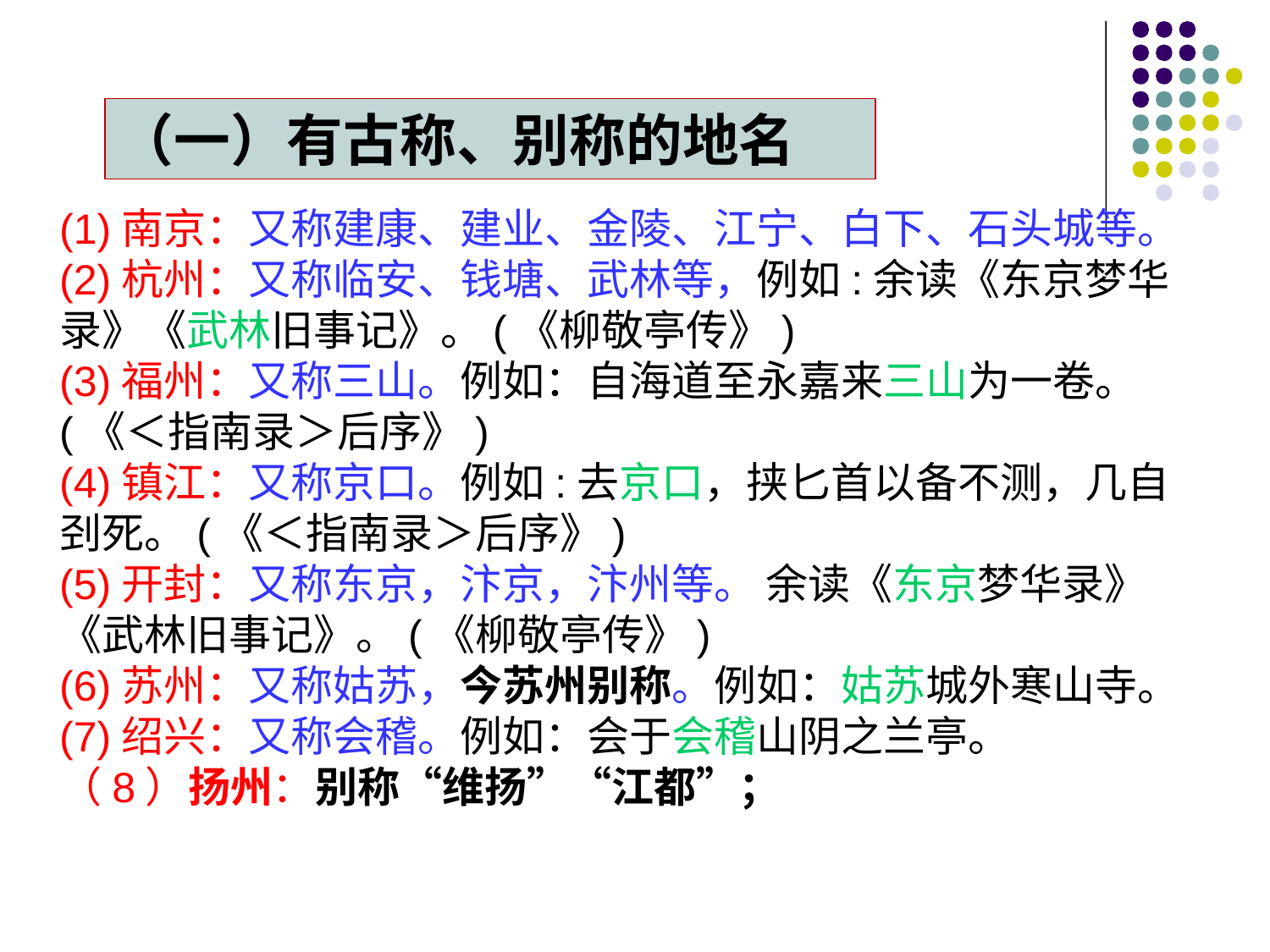

（一）有古称、别称的地名
(1)南京：又称建康、建业、金陵、江宁、白下、石头城等。
(2)杭州：又称临安、钱塘、武林等，例如:余读《东京梦华录》《武林旧事记》。(《柳敬亭传》)
(3)福州：又称三山。例如：自海道至永嘉来三山为一卷。(《＜指南录＞后序》)
(4)镇江：又称京口。例如:去京口，挟匕首以备不测，几自刭死。(《＜指南录＞后序》)
(5)开封：又称东京，汴京，汴州等。 余读《东京梦华录》《武林旧事记》。(《柳敬亭传》)
(6)苏州：又称姑苏，今苏州别称。例如：姑苏城外寒山寺。
(7)绍兴：又称会稽。例如：会于会稽山阴之兰亭。
（8）扬州：别称“维扬”“江都”；